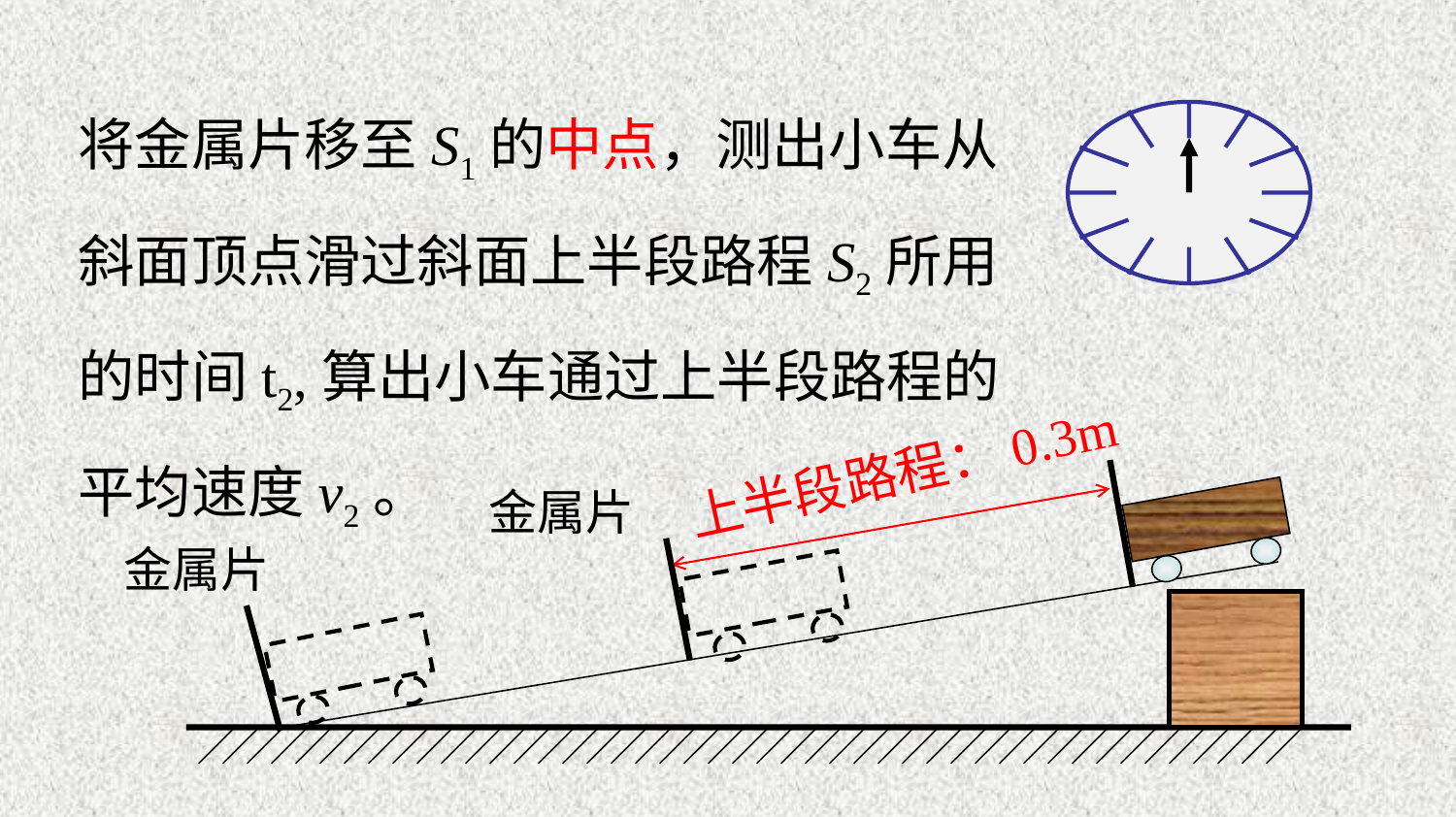

将金属片移至S1的中点，测出小车从斜面顶点滑过斜面上半段路程S2所用的时间t2,算出小车通过上半段路程的平均速度v2。

上半段路程：0.3m

金属片

金属片